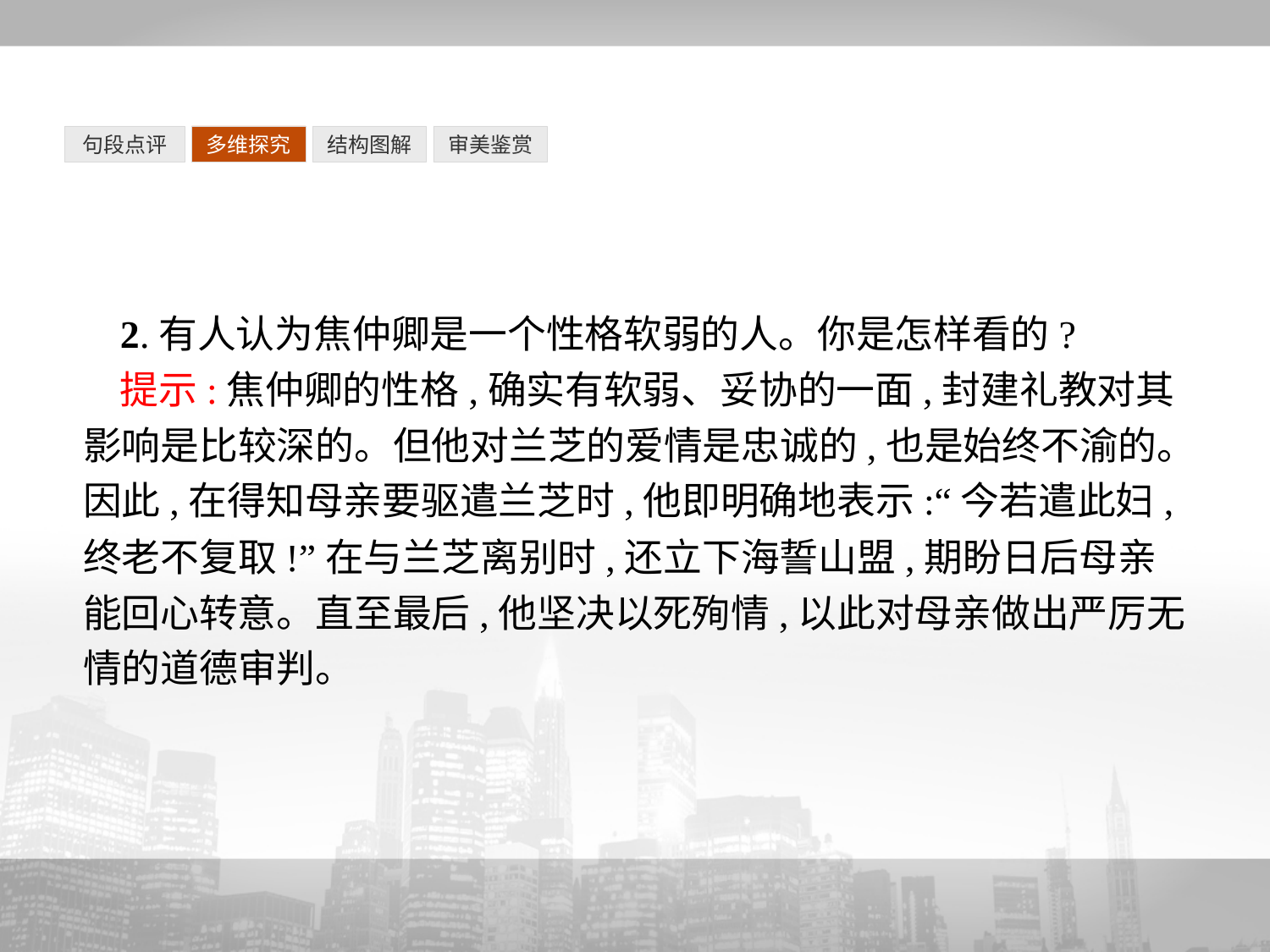

句段点评
多维探究
结构图解
审美鉴赏
2.有人认为焦仲卿是一个性格软弱的人。你是怎样看的?
提示:焦仲卿的性格,确实有软弱、妥协的一面,封建礼教对其影响是比较深的。但他对兰芝的爱情是忠诚的,也是始终不渝的。因此,在得知母亲要驱遣兰芝时,他即明确地表示:“今若遣此妇,终老不复取!”在与兰芝离别时,还立下海誓山盟,期盼日后母亲能回心转意。直至最后,他坚决以死殉情,以此对母亲做出严厉无情的道德审判。